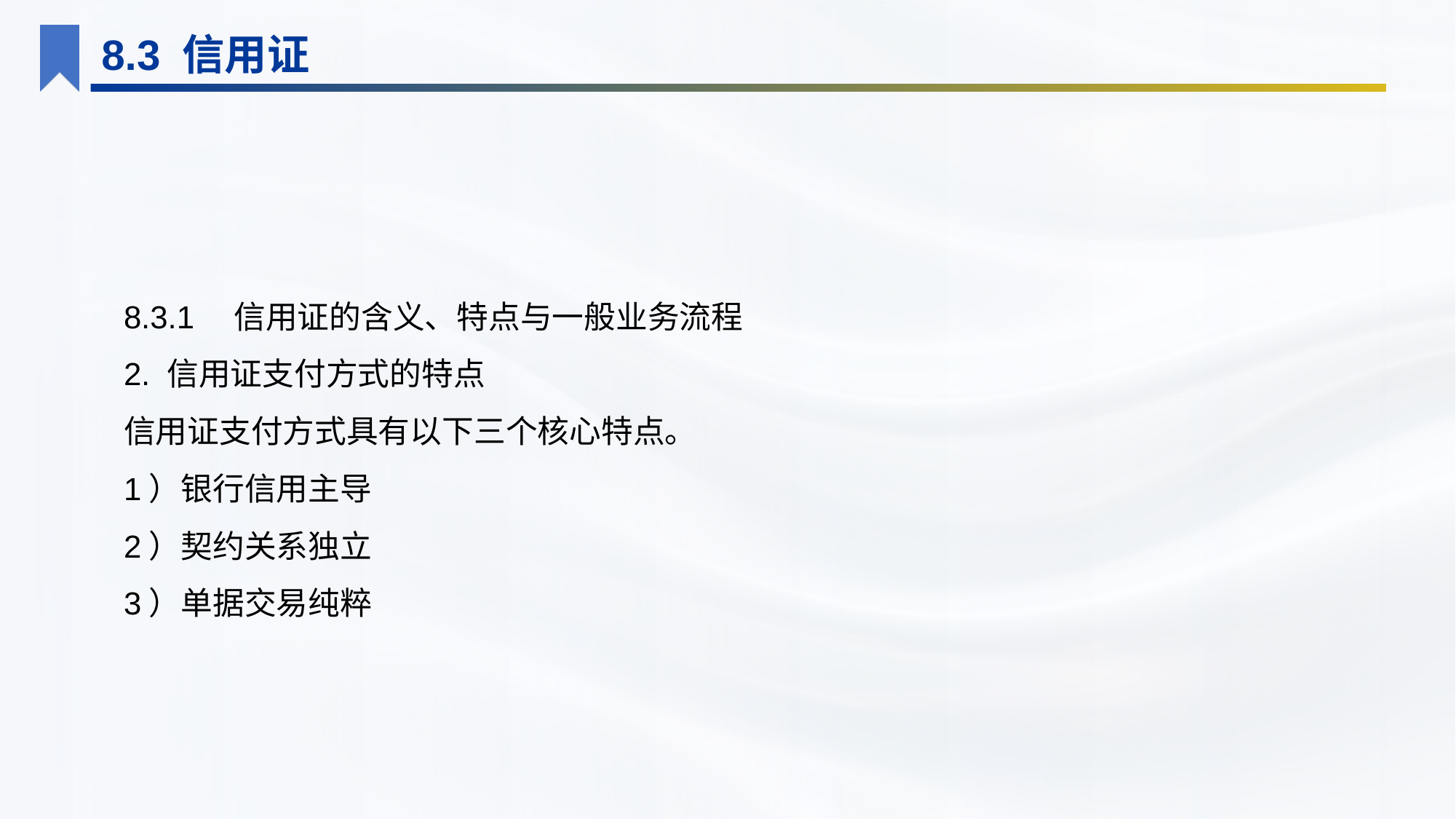

8.3 信用证
8.3.1　信用证的含义、特点与一般业务流程
2. 信用证支付方式的特点
信用证支付方式具有以下三个核心特点。
1）银行信用主导
2）契约关系独立
3）单据交易纯粹